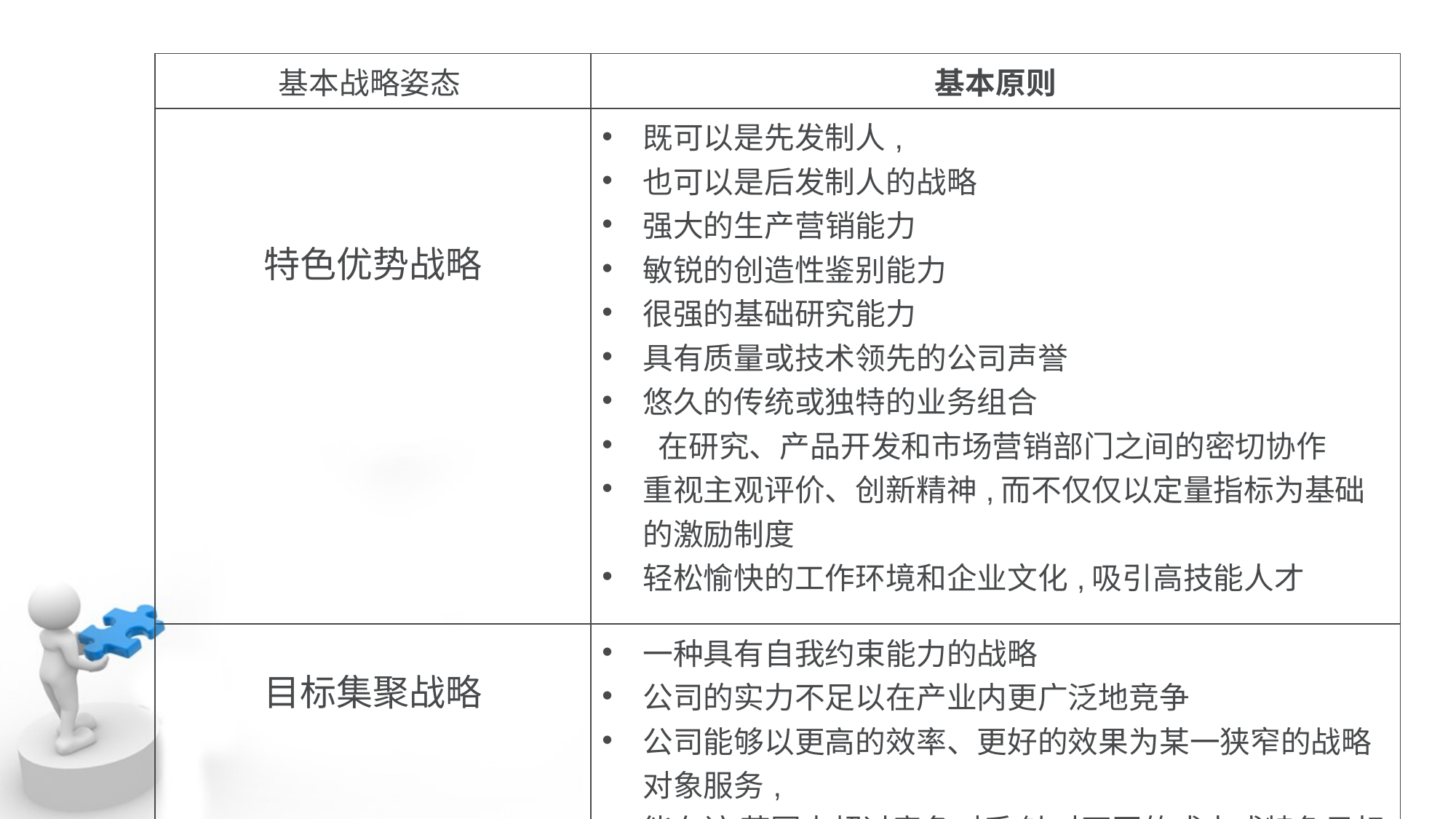

| 基本战略姿态 | 基本原则 |
| --- | --- |
| 特色优势战略 | 既可以是先发制人, 也可以是后发制人的战略 强大的生产营销能力 敏锐的创造性鉴别能力 很强的基础研究能力 具有质量或技术领先的公司声誉 悠久的传统或独特的业务组合 在研究、产品开发和市场营销部门之间的密切协作 重视主观评价、创新精神,而不仅仅以定量指标为基础的激励制度 轻松愉快的工作环境和企业文化,吸引高技能人才 |
| 目标集聚战略 | 一种具有自我约束能力的战略 公司的实力不足以在产业内更广泛地竞争 公司能够以更高的效率、更好的效果为某一狭窄的战略对象服务, 能在该 范围内超过竞争对手 针对不同的成本或特色目标,相应地对上述原则加以组合 |